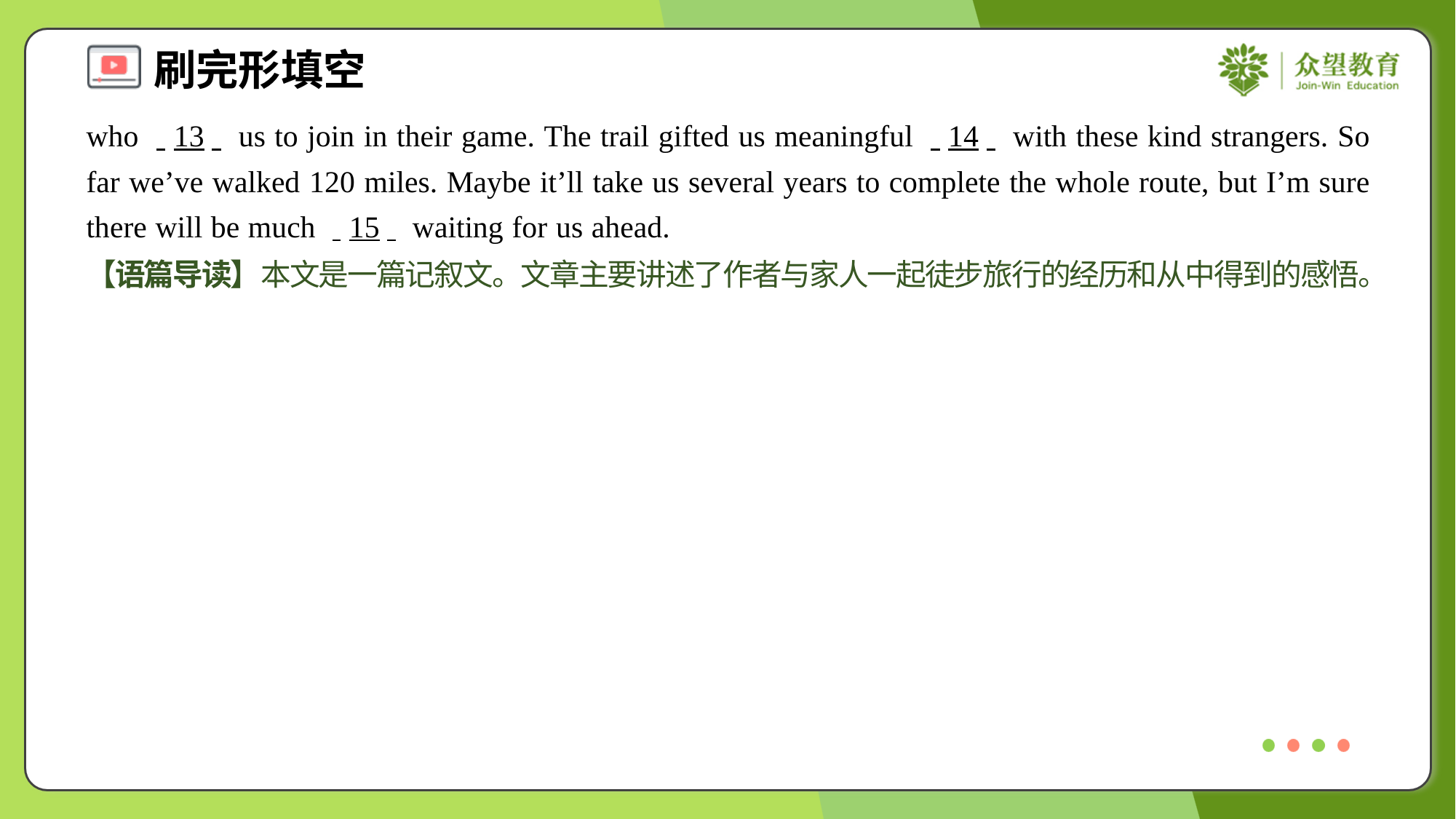

who . .13. . us to join in their game. The trail gifted us meaningful . .14. . with these kind strangers. So far we’ve walked 120 miles. Maybe it’ll take us several years to complete the whole route, but I’m sure there will be much . .15. . waiting for us ahead.
【语篇导读】本文是一篇记叙文。文章主要讲述了作者与家人一起徒步旅行的经历和从中得到的感悟。